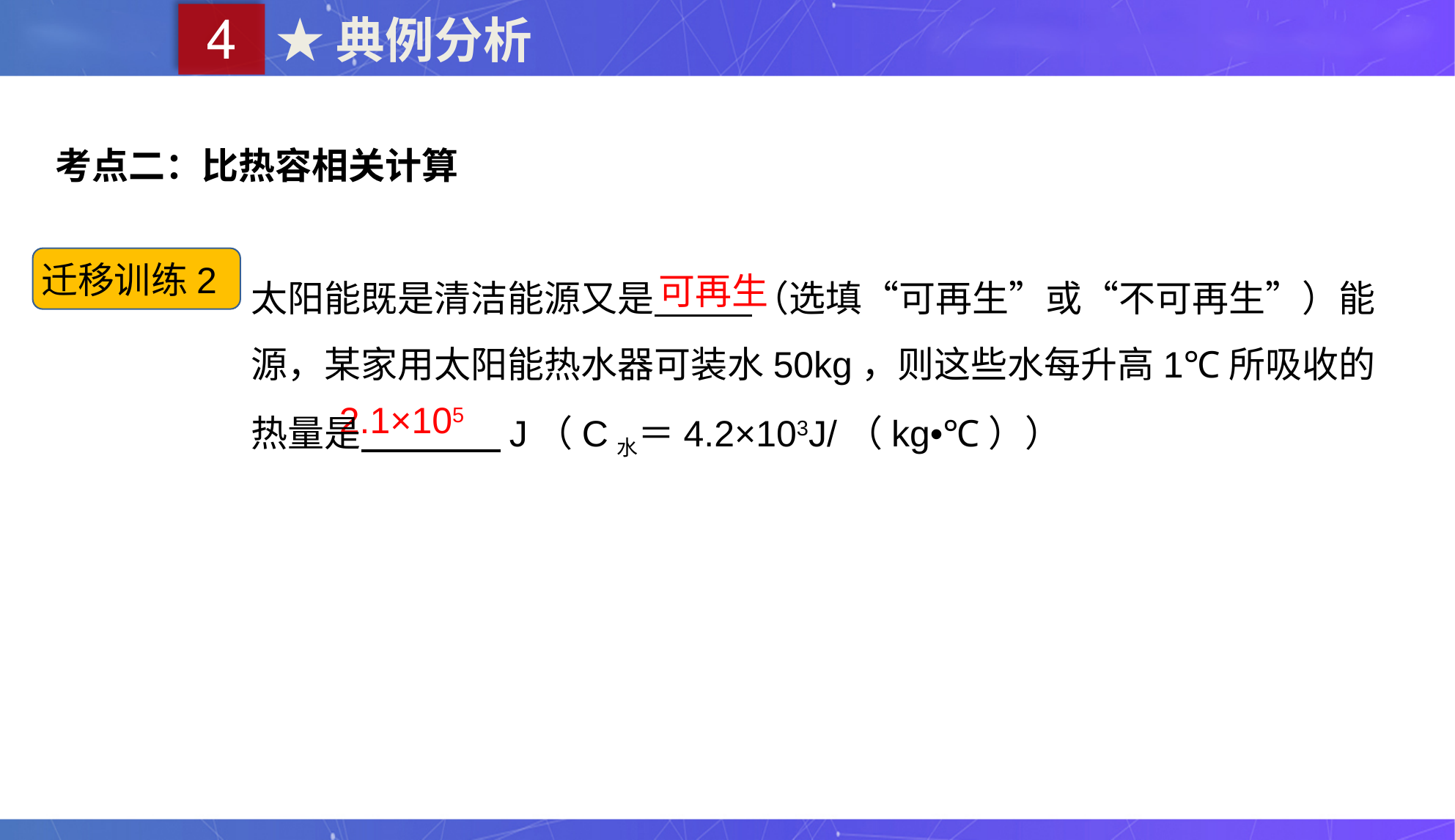

4
★典例分析
考点二：比热容相关计算
迁移训练2
太阳能既是清洁能源又是　   　（选填“可再生”或“不可再生”）能源，某家用太阳能热水器可装水50kg，则这些水每升高1℃所吸收的热量是　        　J（C水＝4.2×103J/（kg•℃））
可再生
2.1×105